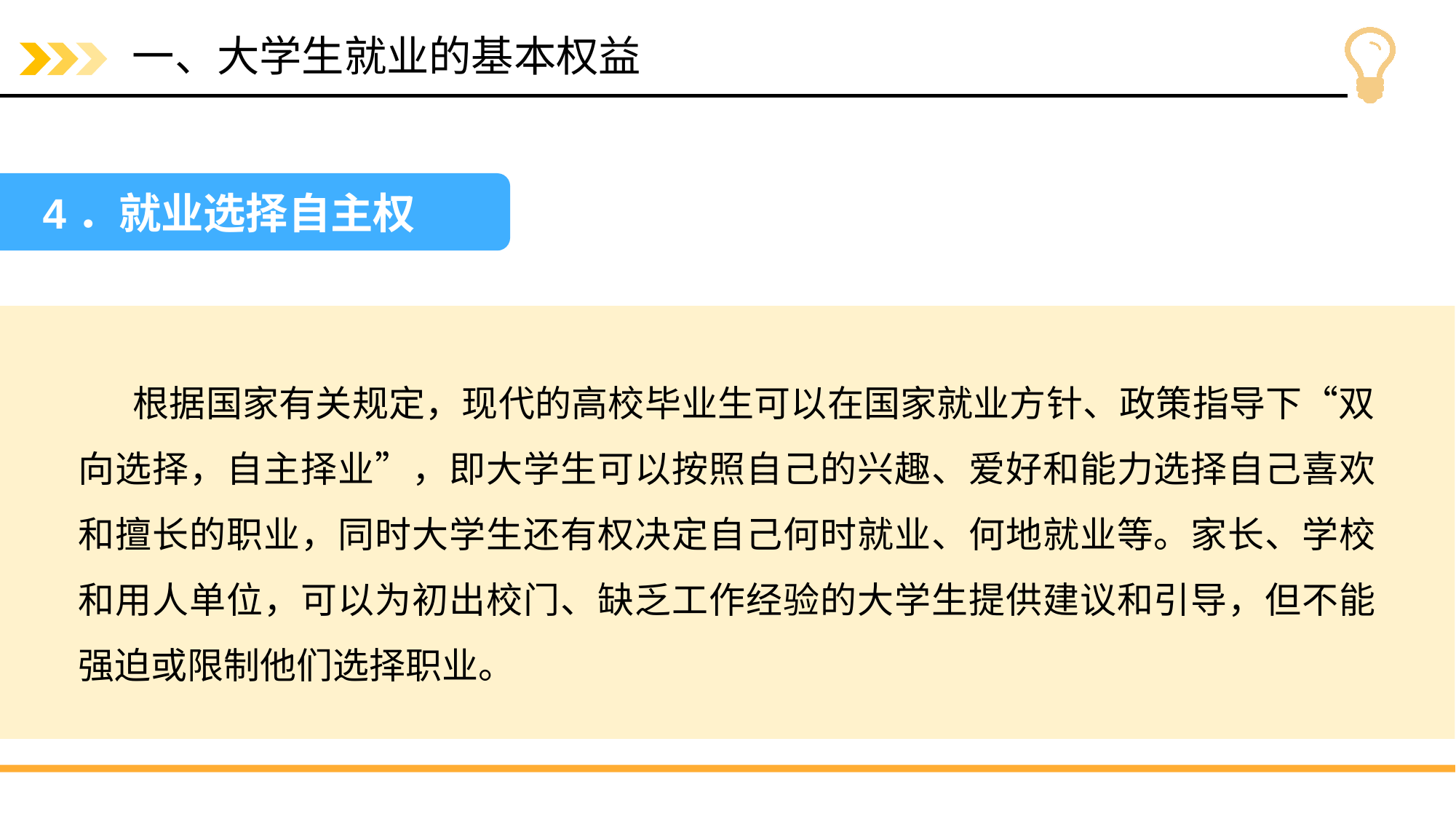

7
# 一、大学生就业的基本权益
4．就业选择自主权

根据国家有关规定，现代的高校毕业生可以在国家就业方针、政策指导下“双向选择，自主择业”，即大学生可以按照自己的兴趣、爱好和能力选择自己喜欢和擅长的职业，同时大学生还有权决定自己何时就业、何地就业等。家长、学校和用人单位，可以为初出校门、缺乏工作经验的大学生提供建议和引导，但不能强迫或限制他们选择职业。